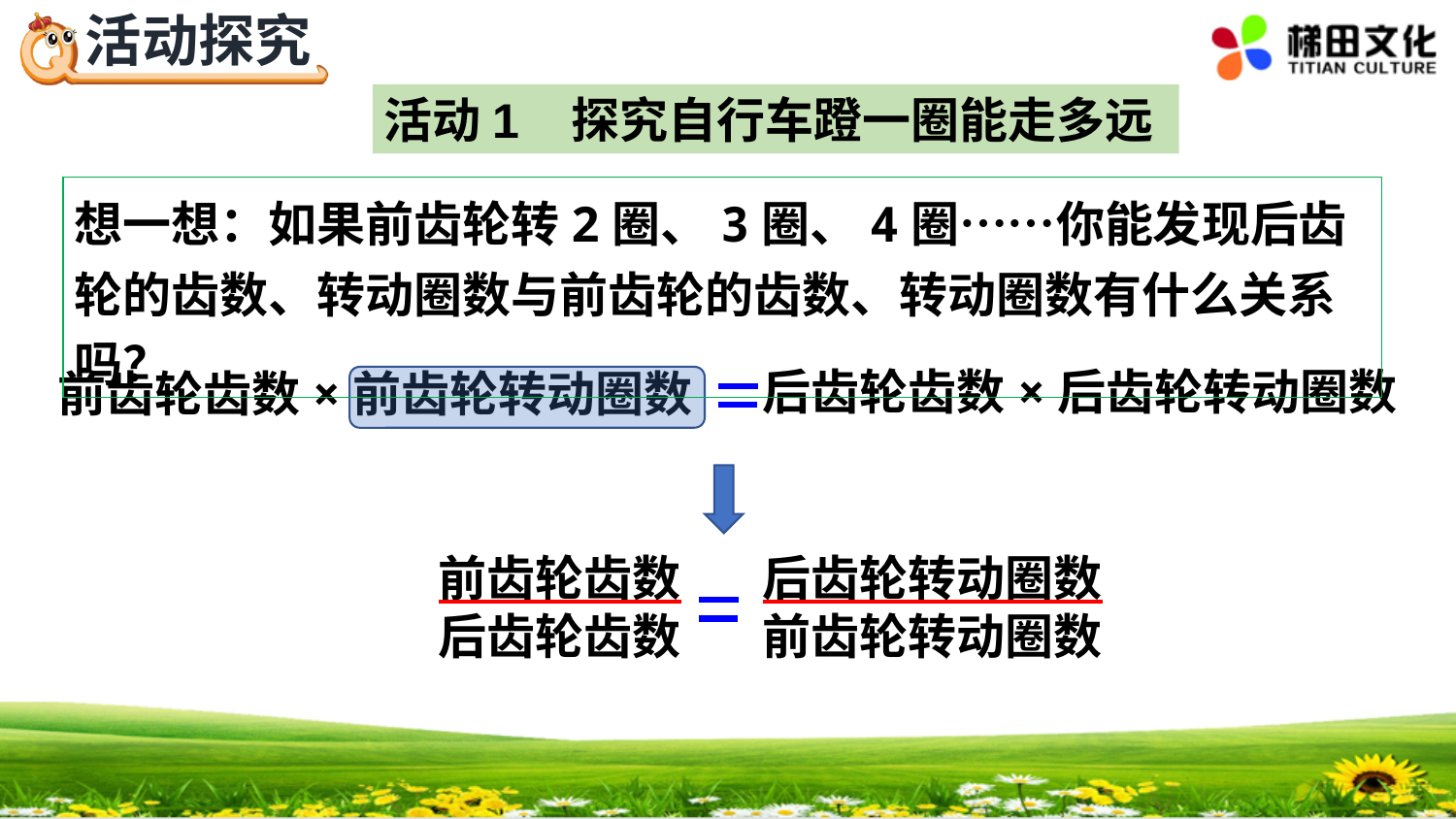

活动1   探究自行车蹬一圈能走多远
想一想：如果前齿轮转2圈、3圈、4圈……你能发现后齿轮的齿数、转动圈数与前齿轮的齿数、转动圈数有什么关系吗？
后齿轮齿数×后齿轮转动圈数
前齿轮齿数×前齿轮转动圈数

前齿轮齿数
后齿轮齿数
后齿轮转动圈数
前齿轮转动圈数